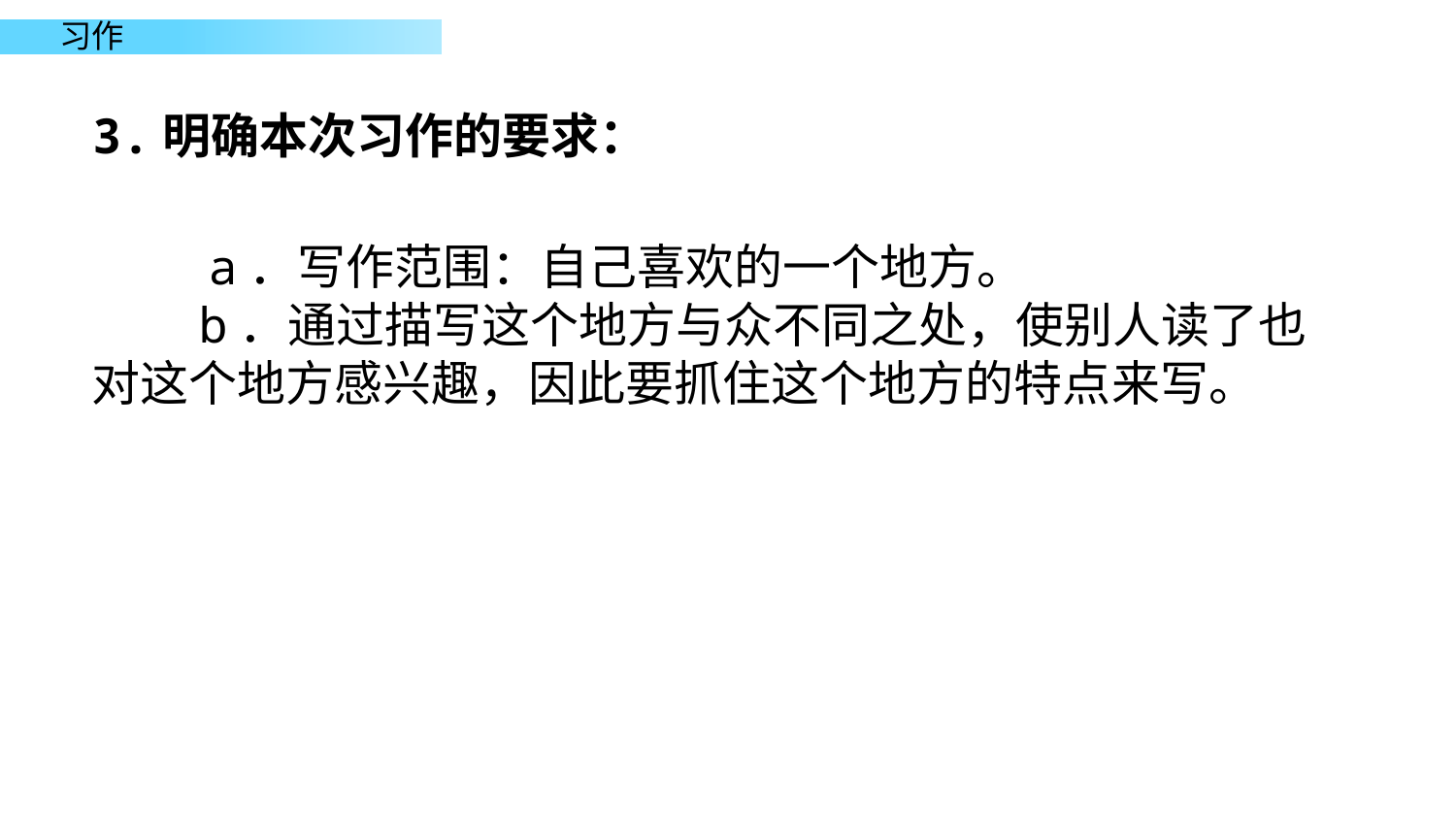

3.明确本次习作的要求：
    a．写作范围：自己喜欢的一个地方。
  b．通过描写这个地方与众不同之处，使别人读了也对这个地方感兴趣，因此要抓住这个地方的特点来写。